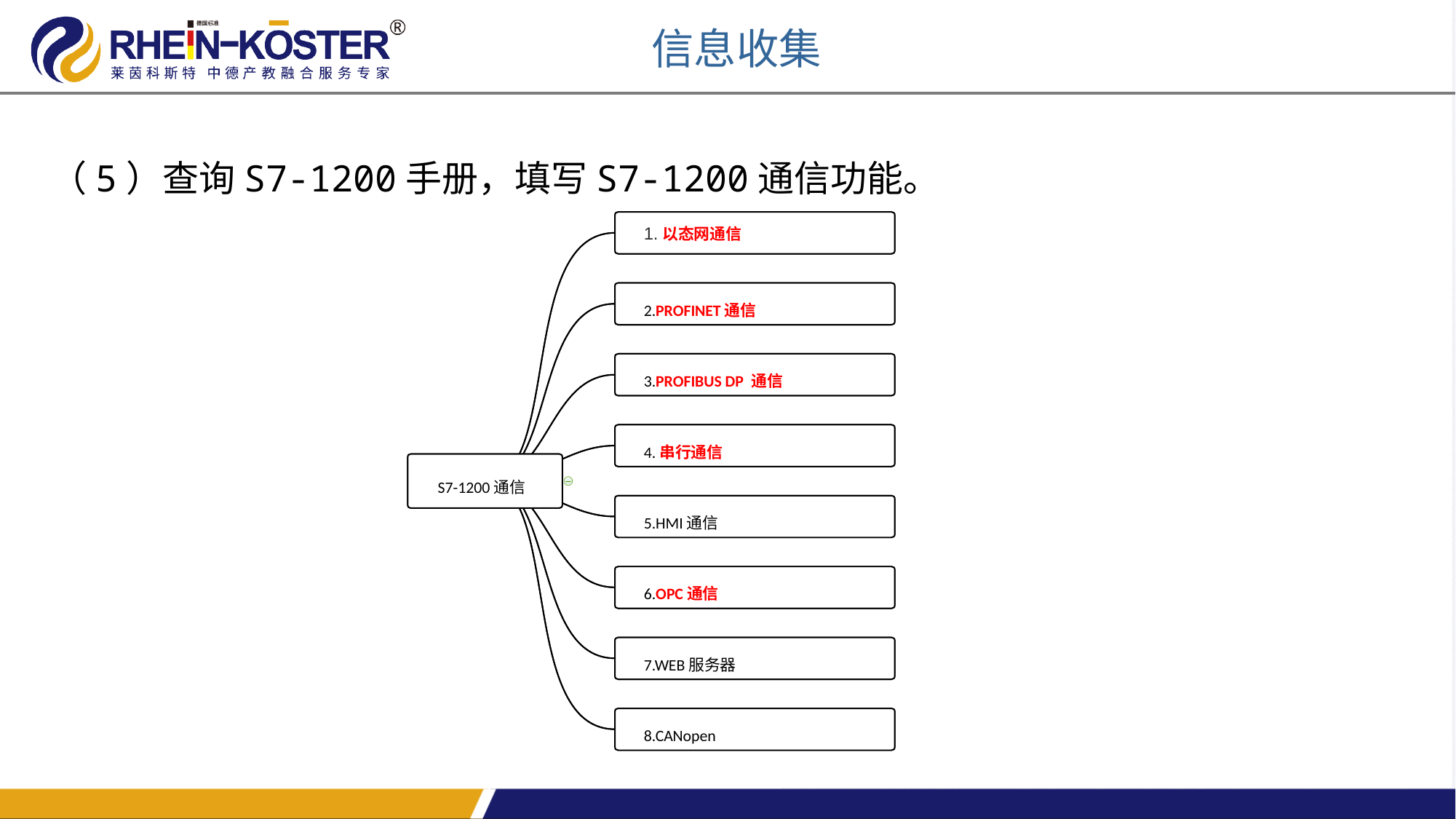

信息收集
（5）查询S7-1200手册，填写S7-1200通信功能。
1.以态网通信
2.PROFINET通信
3.PROFIBUS DP 通信

4.串行通信

S7-1200通信

5.HMI通信

6.OPC通信

7.WEB服务器
8.CANopen
1.以态网通信
2.PROFINET通信
3.PROFIBUS DP 通信

4.串行通信

S7-1200通信

5.HMI通信

6.OPC通信

7.WEB服务器
8.CANopen